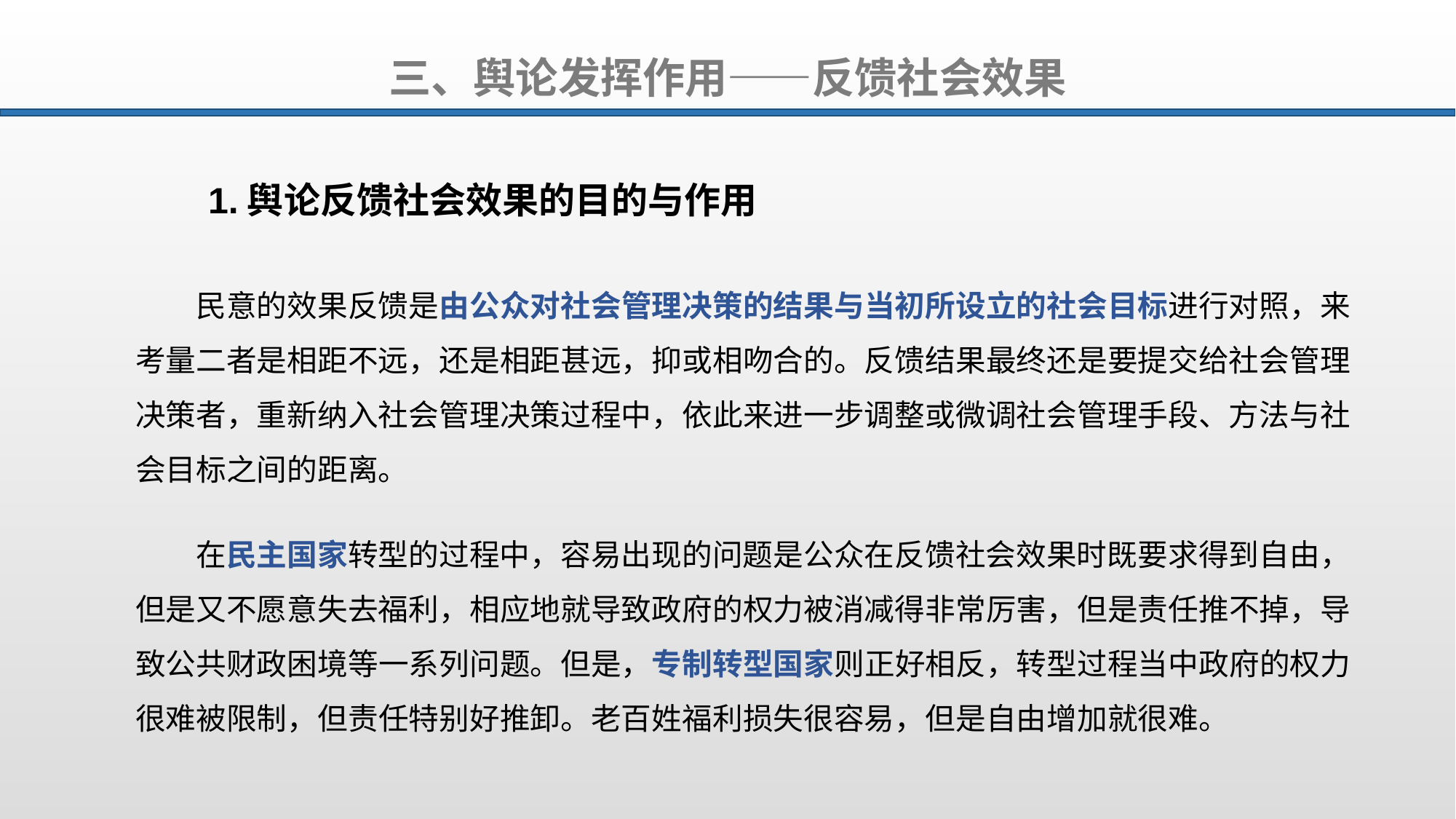

三、舆论发挥作用——反馈社会效果

1.舆论反馈社会效果的目的与作用
民意的效果反馈是由公众对社会管理决策的结果与当初所设立的社会目标进行对照，来考量二者是相距不远，还是相距甚远，抑或相吻合的。反馈结果最终还是要提交给社会管理决策者，重新纳入社会管理决策过程中，依此来进一步调整或微调社会管理手段、方法与社会目标之间的距离。
在民主国家转型的过程中，容易出现的问题是公众在反馈社会效果时既要求得到自由，但是又不愿意失去福利，相应地就导致政府的权力被消减得非常厉害，但是责任推不掉，导致公共财政困境等一系列问题。但是，专制转型国家则正好相反，转型过程当中政府的权力很难被限制，但责任特别好推卸。老百姓福利损失很容易，但是自由增加就很难。